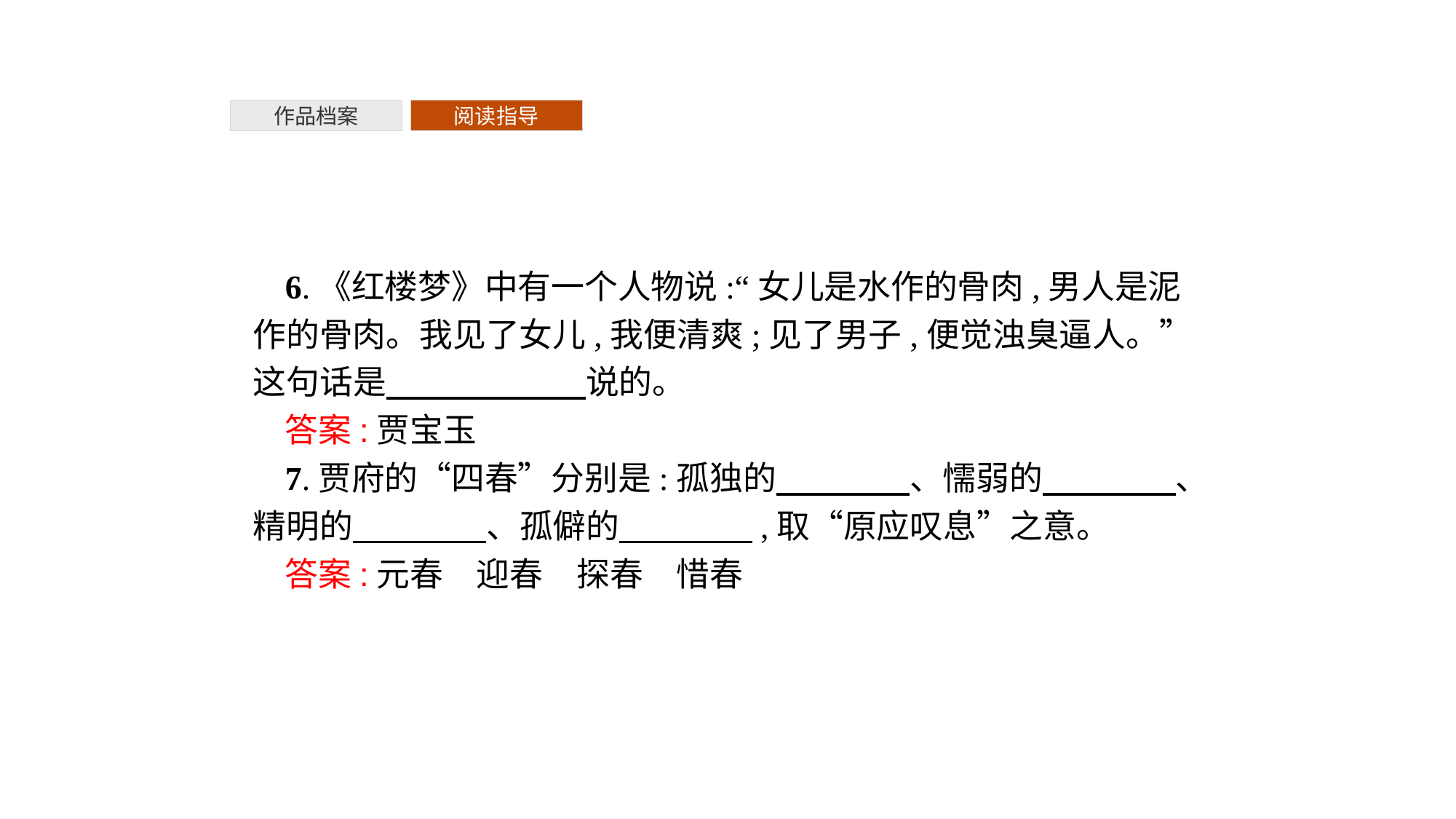

作品档案
阅读指导
6.《红楼梦》中有一个人物说:“女儿是水作的骨肉,男人是泥作的骨肉。我见了女儿,我便清爽;见了男子,便觉浊臭逼人。”这句话是　　　　　　说的。
答案:贾宝玉
7.贾府的“四春”分别是:孤独的　　　　、懦弱的　　　　、精明的　　　　、孤僻的　　　　,取“原应叹息”之意。
答案:元春　迎春　探春　惜春